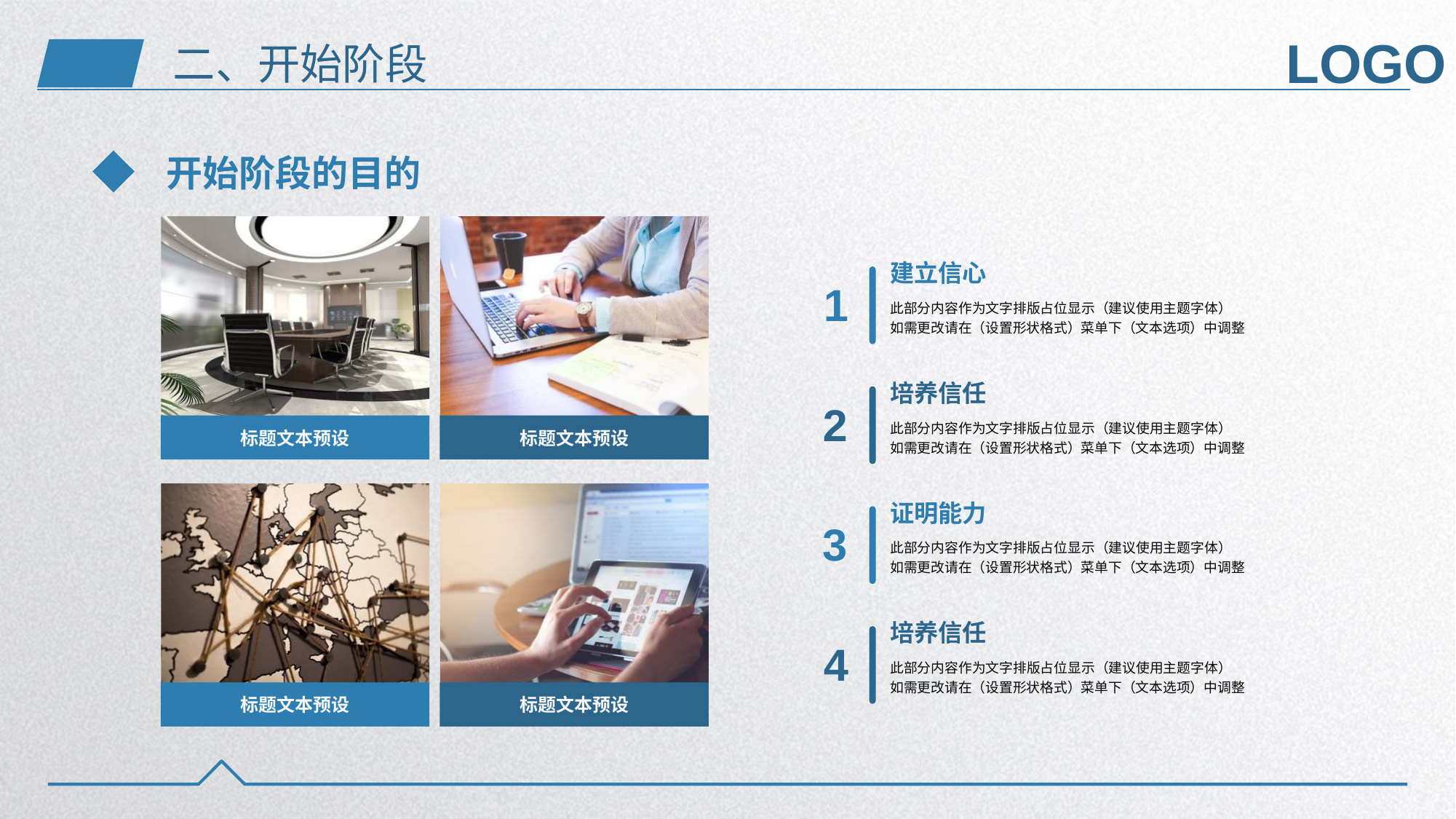

二、开始阶段
开始阶段的目的

建立信心
1

此部分内容作为文字排版占位显示（建议使用主题字体）
如需更改请在（设置形状格式）菜单下（文本选项）中调整
培养信任
2

此部分内容作为文字排版占位显示（建议使用主题字体）
如需更改请在（设置形状格式）菜单下（文本选项）中调整
标题文本预设
标题文本预设

证明能力
3

此部分内容作为文字排版占位显示（建议使用主题字体）
如需更改请在（设置形状格式）菜单下（文本选项）中调整
培养信任
4

此部分内容作为文字排版占位显示（建议使用主题字体）
如需更改请在（设置形状格式）菜单下（文本选项）中调整
标题文本预设
标题文本预设
PPT下载 http://www.1ppt.com/xiazai/